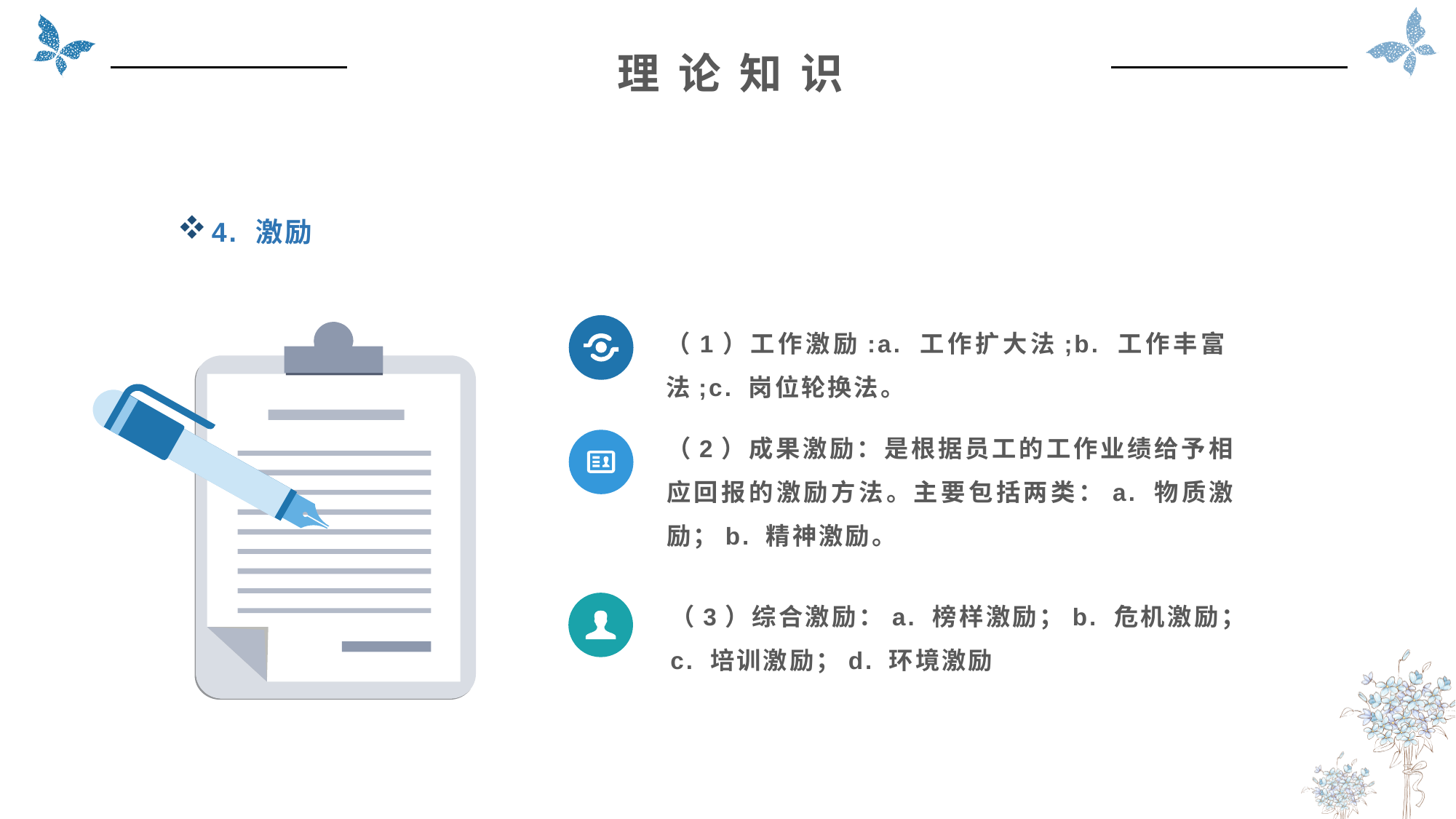

理 论 知 识
4. 激励
（1）工作激励:a. 工作扩大法;b. 工作丰富法;c. 岗位轮换法。

（2）成果激励：是根据员工的工作业绩给予相应回报的激励方法。主要包括两类：a. 物质激励；b. 精神激励。

（3）综合激励：a. 榜样激励；b. 危机激励；c. 培训激励；d. 环境激励